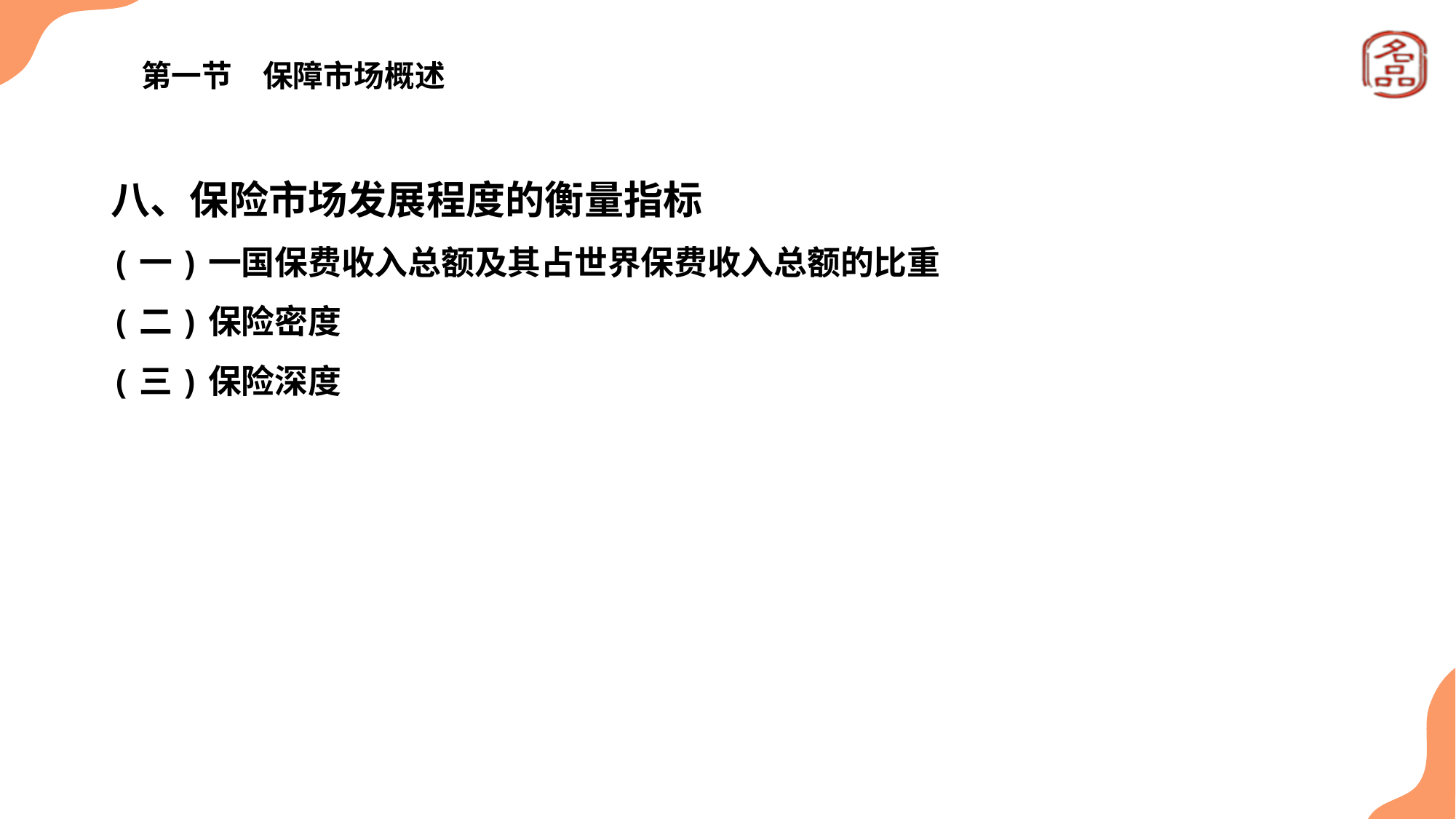

# 第一节　保障市场概述
八、保险市场发展程度的衡量指标
(一)一国保费收入总额及其占世界保费收入总额的比重
(二)保险密度
(三)保险深度